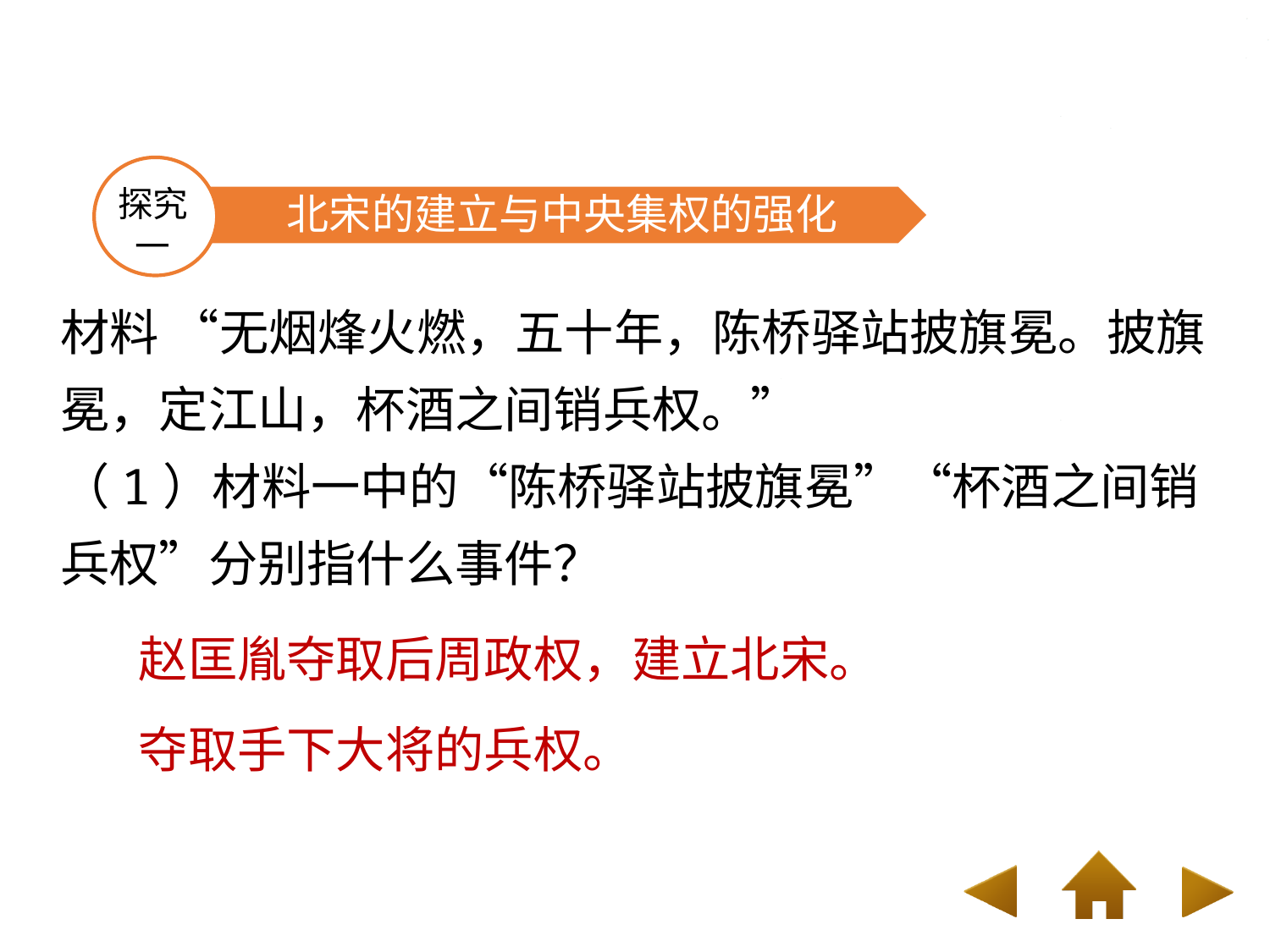

北宋的建立与中央集权的强化
探究
一
材料 “无烟烽火燃，五十年，陈桥驿站披旗冕。披旗冕，定江山，杯酒之间销兵权。”
（1）材料一中的“陈桥驿站披旗冕”“杯酒之间销兵权”分别指什么事件？
赵匡胤夺取后周政权，建立北宋。
夺取手下大将的兵权。